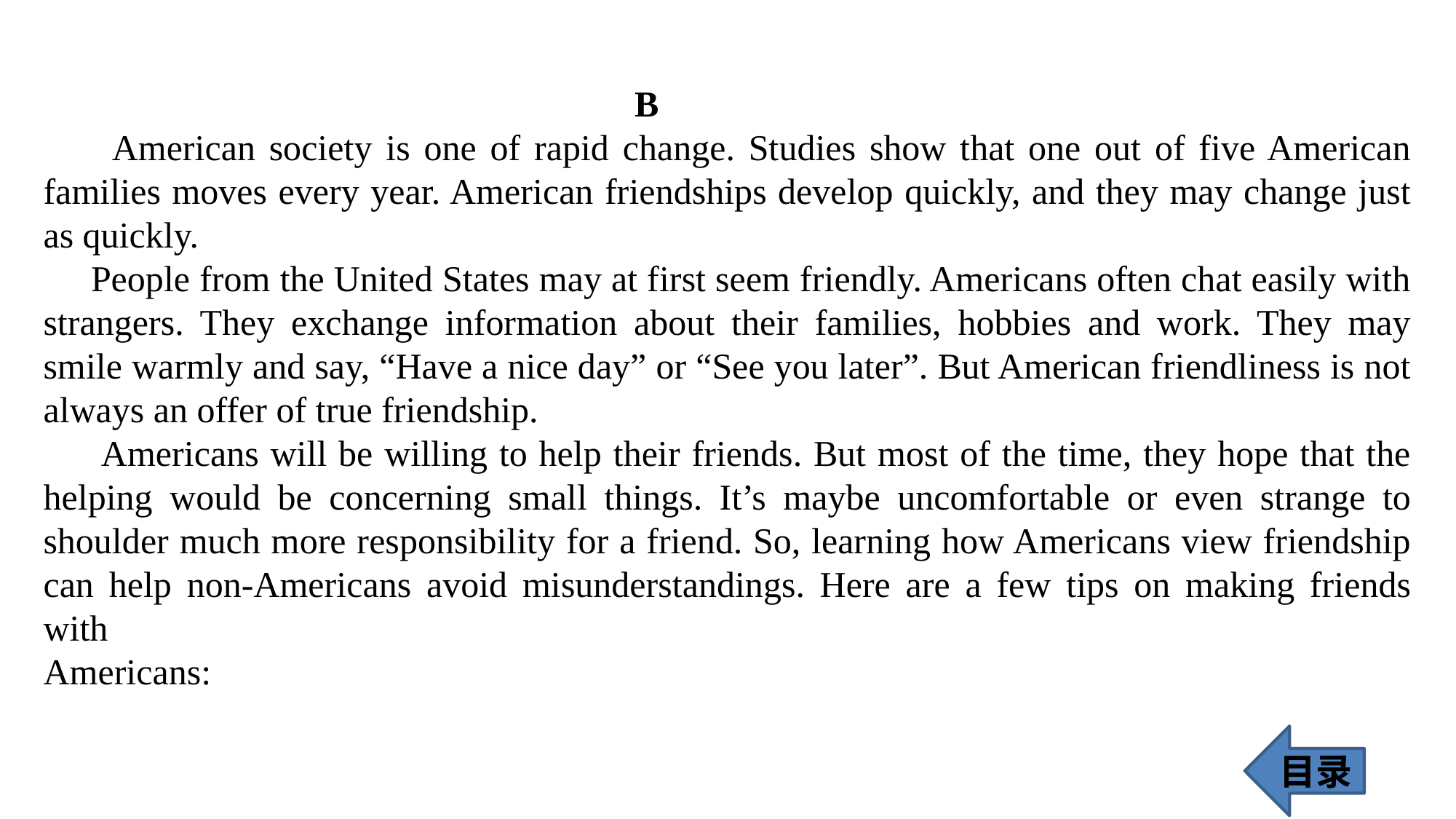

B
     American society is one of rapid change. Studies show that one out of five American families moves every year. American friendships develop quickly, and they may change just as quickly.
     People from the United States may at first seem friendly. Americans often chat easily with
strangers. They exchange information about their families, hobbies and work. They may smile warmly and say, “Have a nice day” or “See you later”. But American friendliness is not always an offer of true friendship.
     Americans will be willing to help their friends. But most of the time, they hope that the helping would be concerning small things. It’s maybe uncomfortable or even strange to shoulder much more responsibility for a friend. So, learning how Americans view friendship can help non-Americans avoid misunderstandings. Here are a few tips on making friends with
Americans:
目录
37